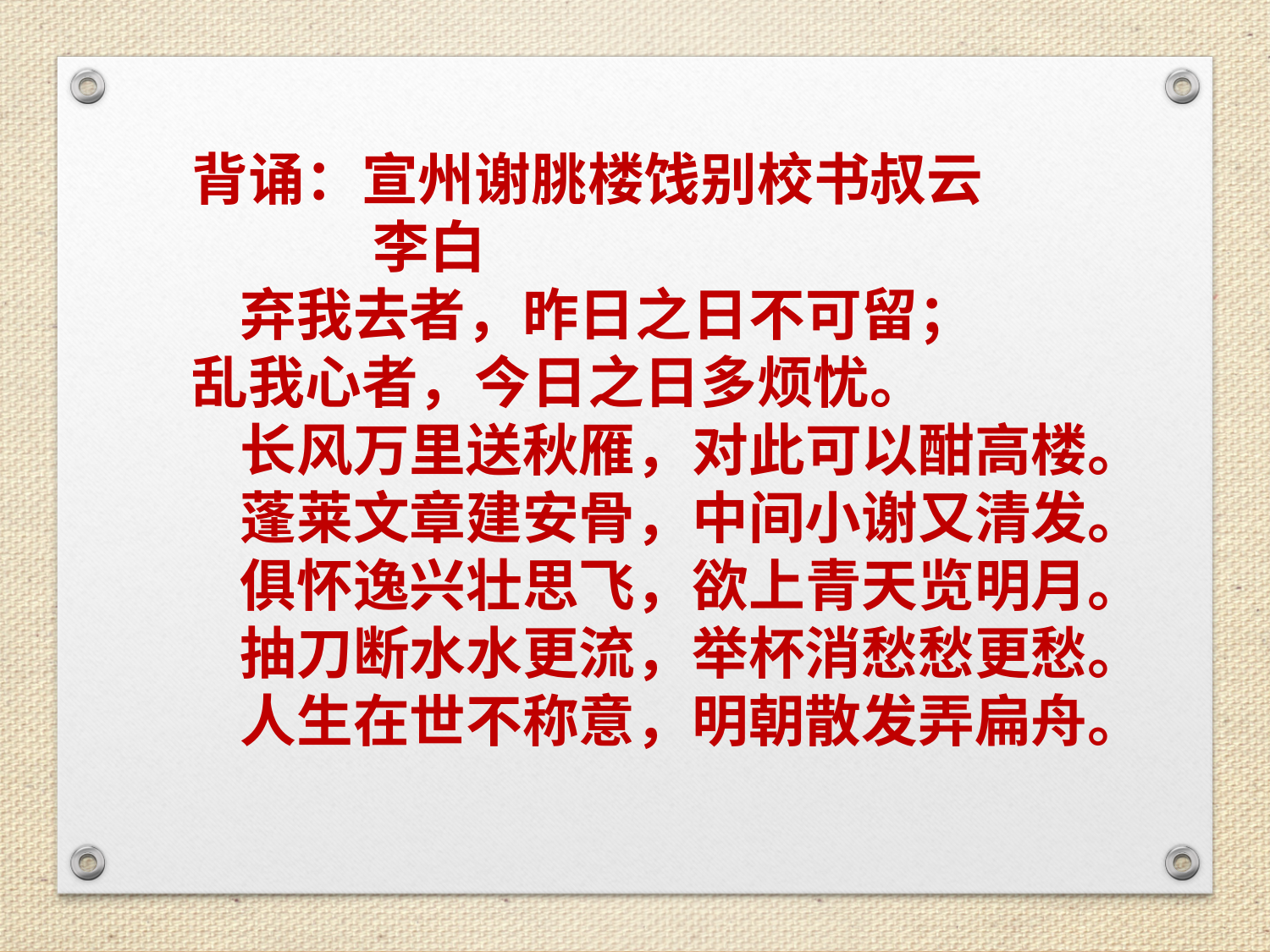

背诵：宣州谢朓楼饯别校书叔云
                  李白
　　弃我去者，昨日之日不可留；
    乱我心者，今日之日多烦忧。
　　长风万里送秋雁，对此可以酣高楼。
　　蓬莱文章建安骨，中间小谢又清发。
　　俱怀逸兴壮思飞，欲上青天览明月。
　　抽刀断水水更流，举杯消愁愁更愁。
　　人生在世不称意，明朝散发弄扁舟。